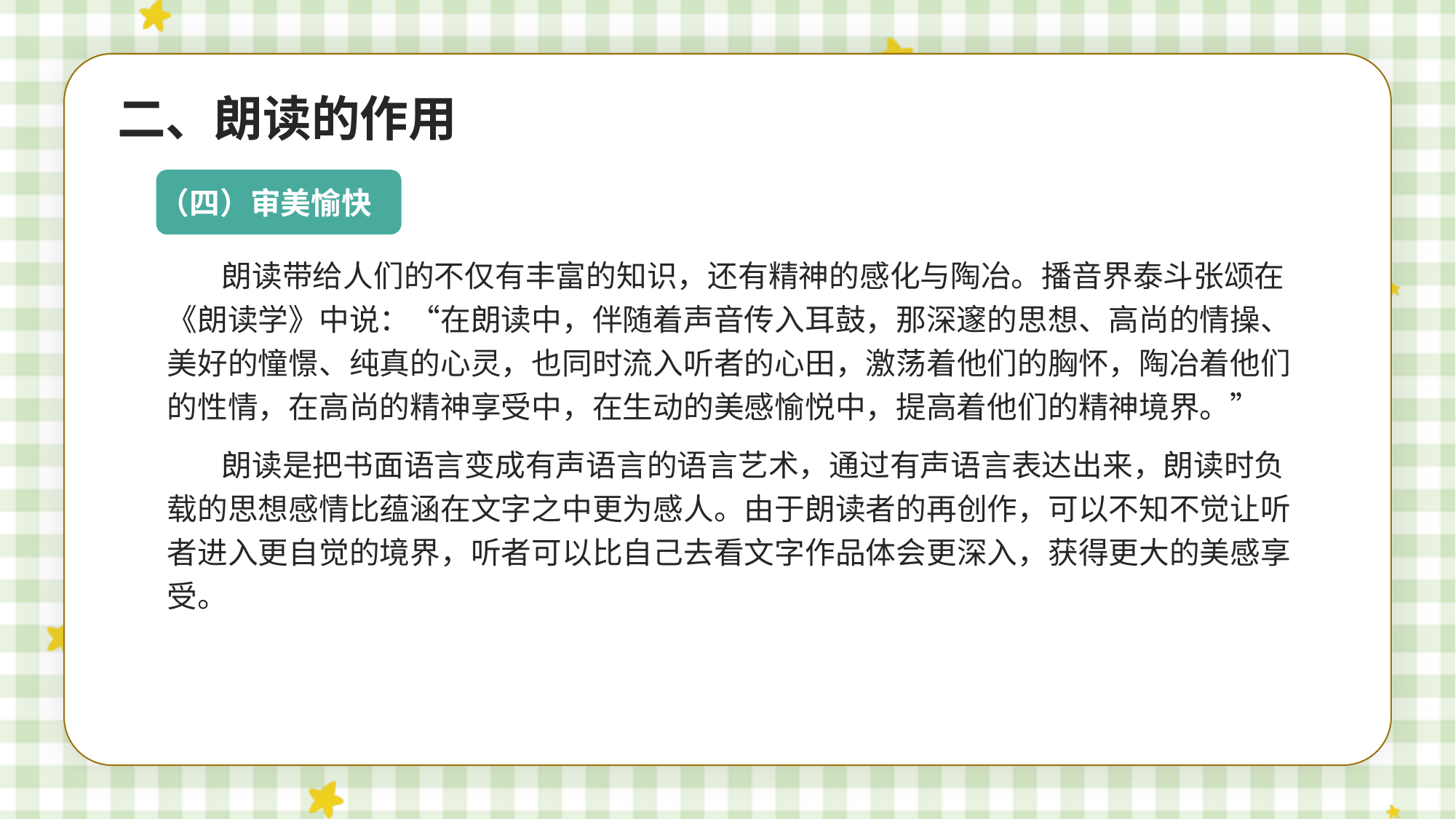

二、朗读的作用
（四）审美愉快
朗读带给人们的不仅有丰富的知识，还有精神的感化与陶冶。播音界泰斗张颂在《朗读学》中说：“在朗读中，伴随着声音传入耳鼓，那深邃的思想、高尚的情操、美好的憧憬、纯真的心灵，也同时流入听者的心田，激荡着他们的胸怀，陶冶着他们的性情，在高尚的精神享受中，在生动的美感愉悦中，提高着他们的精神境界。”
朗读是把书面语言变成有声语言的语言艺术，通过有声语言表达出来，朗读时负载的思想感情比蕴涵在文字之中更为感人。由于朗读者的再创作，可以不知不觉让听者进入更自觉的境界，听者可以比自己去看文字作品体会更深入，获得更大的美感享受。